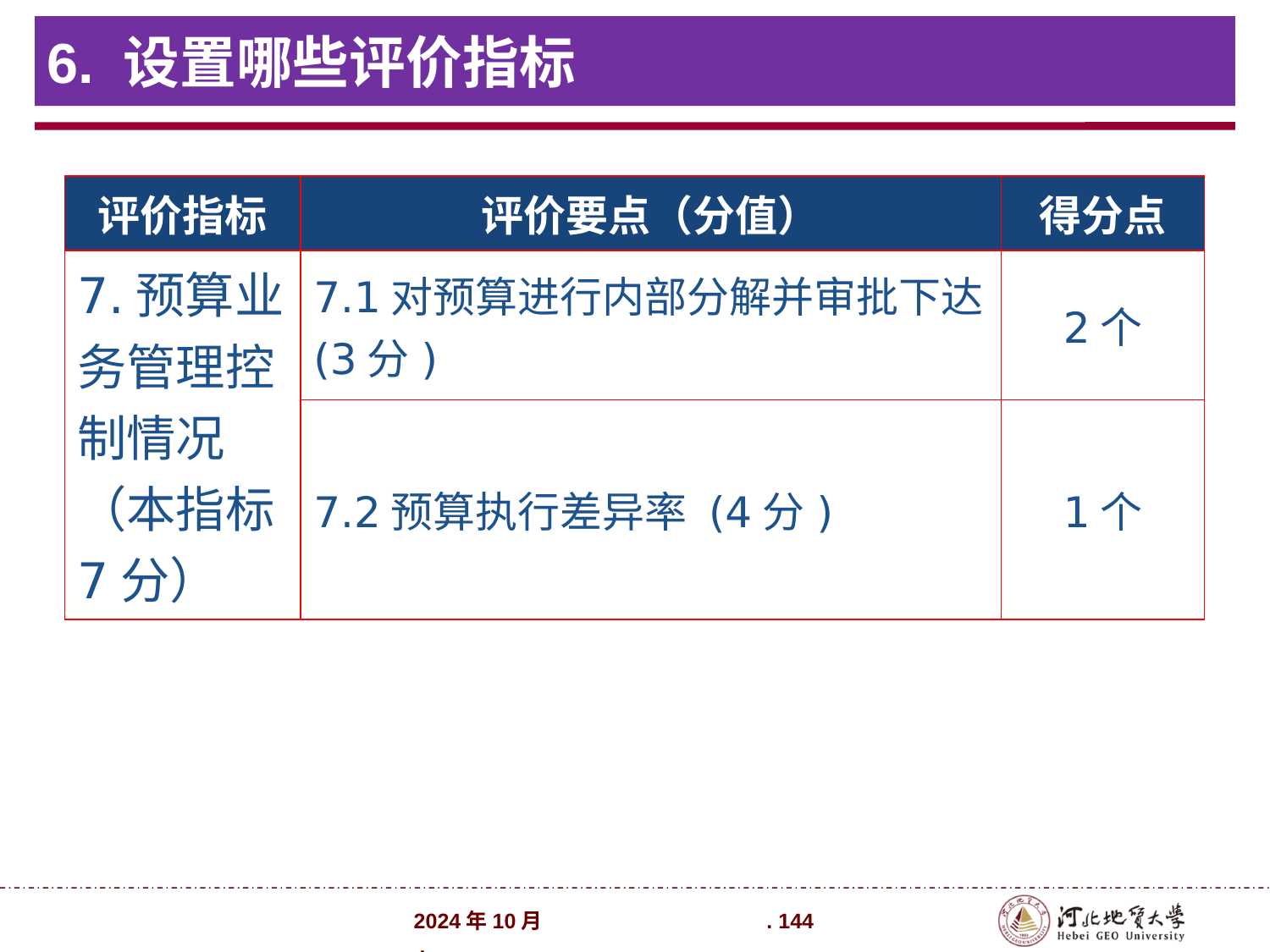

# 6. 设置哪些评价指标
| 评价指标 | 评价要点（分值） | 得分点 |
| --- | --- | --- |
| 7.预算业务管理控制情况（本指标7分） | 7.1对预算进行内部分解并审批下达(3分) | 2个 |
|  | 7.2预算执行差异率 (4分) | 1个 |
2024年10月                                             . 144 .